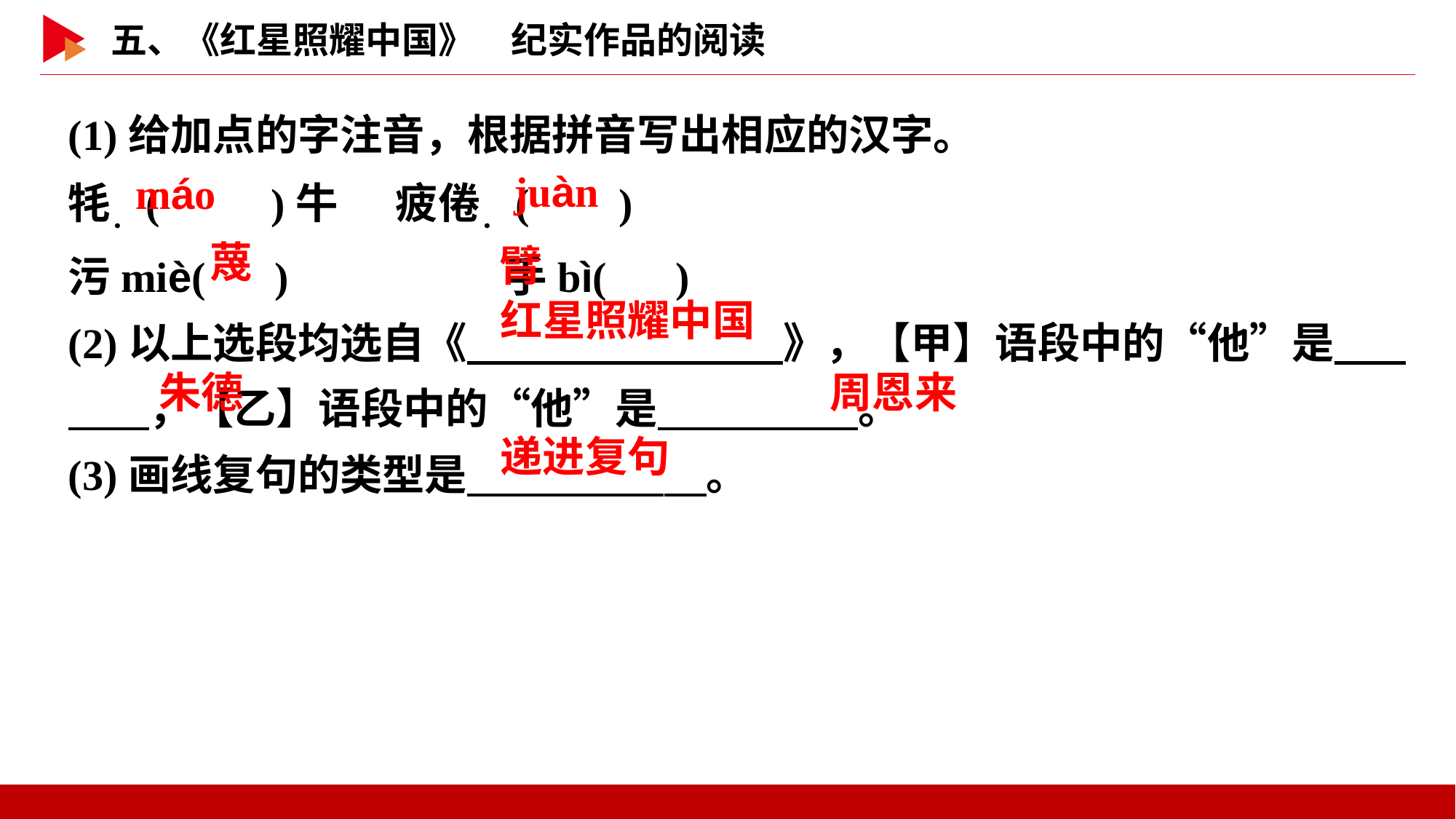

(1)给加点的字注音，根据拼音写出相应的汉字。
牦．(          )牛	疲倦．(        )
污miè(      )		手bì(      )
(2)以上选段均选自《　                        　》，【甲】语段中的“他”是　        　，【乙】语段中的“他”是　            　。
(3)画线复句的类型是　                　。
 juàn
 máo
   蔑
   臂
红星照耀中国
朱德
周恩来
递进复句